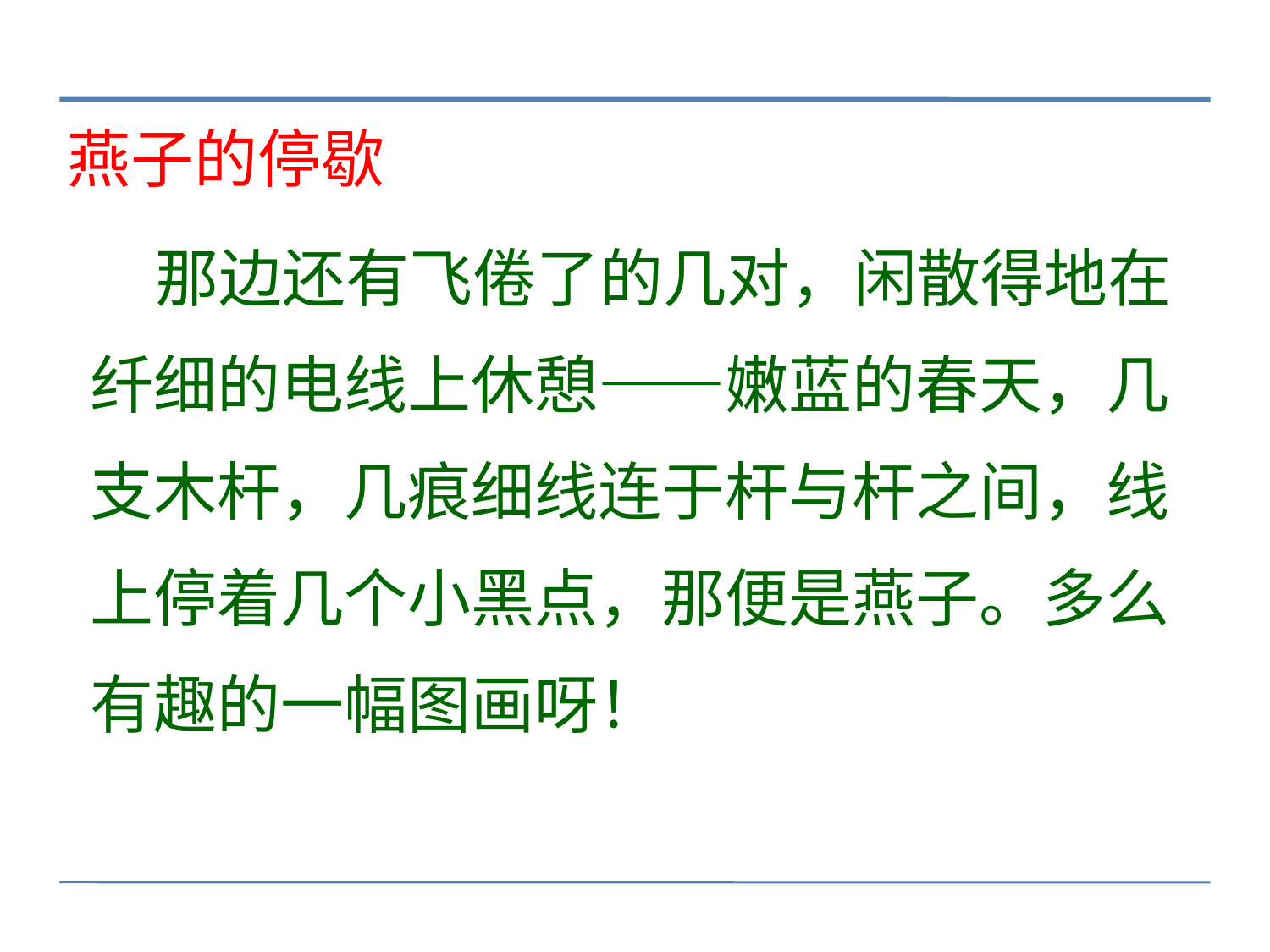

燕子的停歇
    那边还有飞倦了的几对，闲散得地在纤细的电线上休憩——嫩蓝的春天，几支木杆，几痕细线连于杆与杆之间，线上停着几个小黑点，那便是燕子。多么有趣的一幅图画呀！